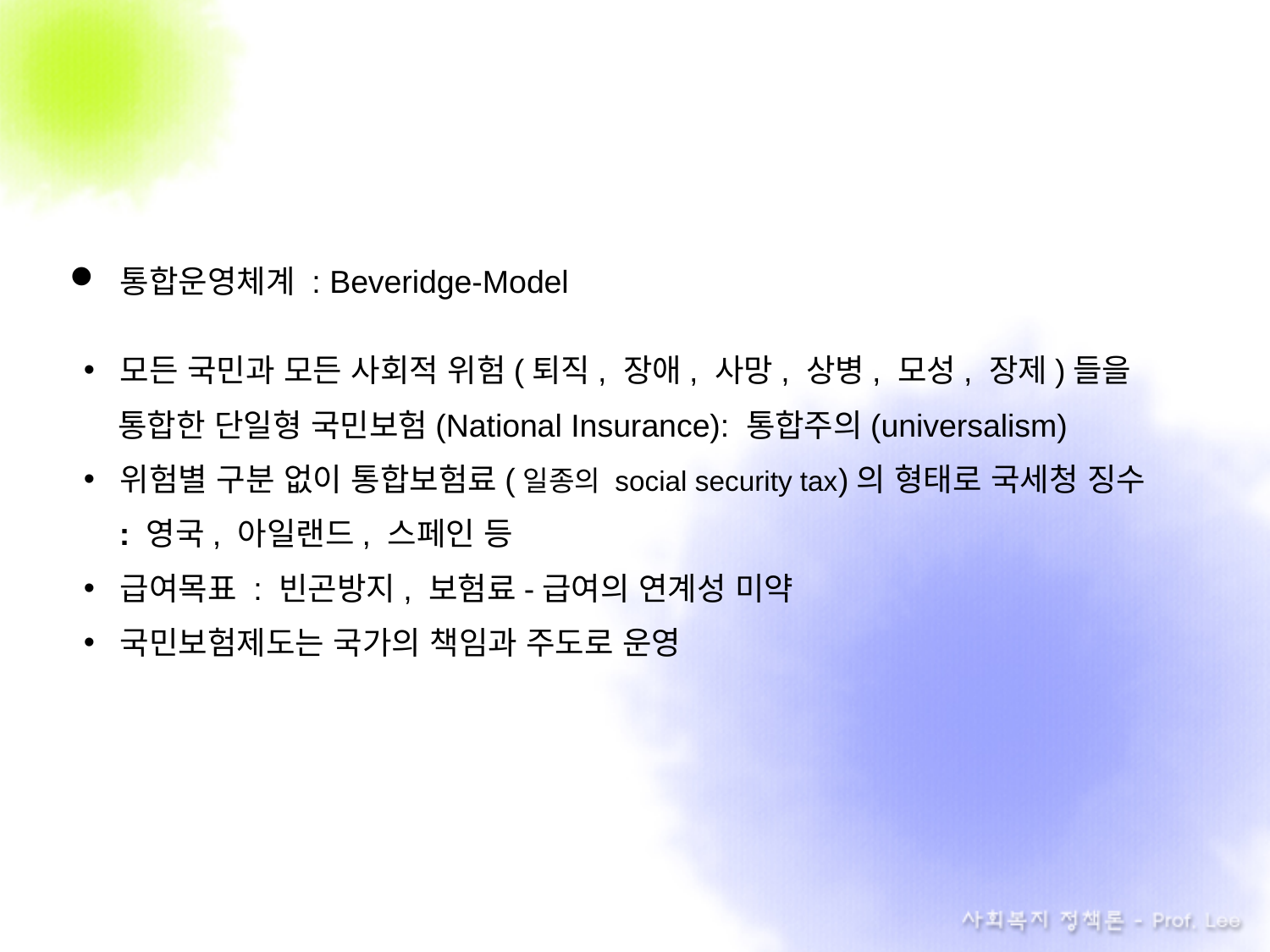

통합운영체계 : Beveridge-Model

모든 국민과 모든 사회적 위험(퇴직, 장애, 사망, 상병, 모성, 장제)들을
   통합한 단일형 국민보험(National Insurance): 통합주의(universalism)
위험별 구분 없이 통합보험료(일종의 social security tax)의 형태로 국세청 징수
    : 영국, 아일랜드, 스페인 등
급여목표 : 빈곤방지, 보험료-급여의 연계성 미약
국민보험제도는 국가의 책임과 주도로 운영